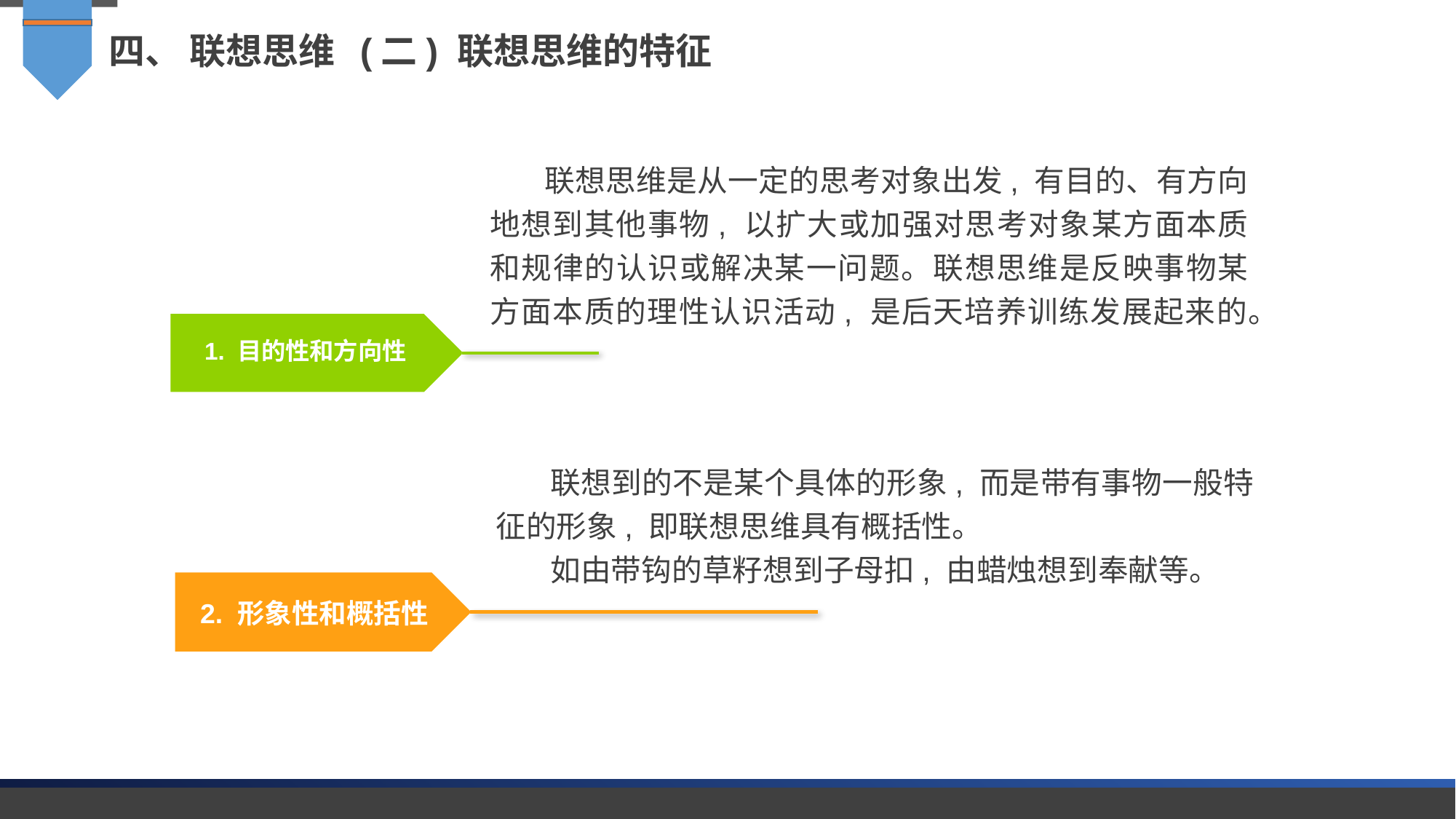

四、 联想思维  (二) 联想思维的特征
联想思维是从一定的思考对象出发, 有目的、有方向地想到其他事物, 以扩大或加强对思考对象某方面本质和规律的认识或解决某一问题。联想思维是反映事物某方面本质的理性认识活动, 是后天培养训练发展起来的。

1. 目的性和方向性
联想到的不是某个具体的形象, 而是带有事物一般特征的形象, 即联想思维具有概括性。
如由带钩的草籽想到子母扣, 由蜡烛想到奉献等。

2. 形象性和概括性